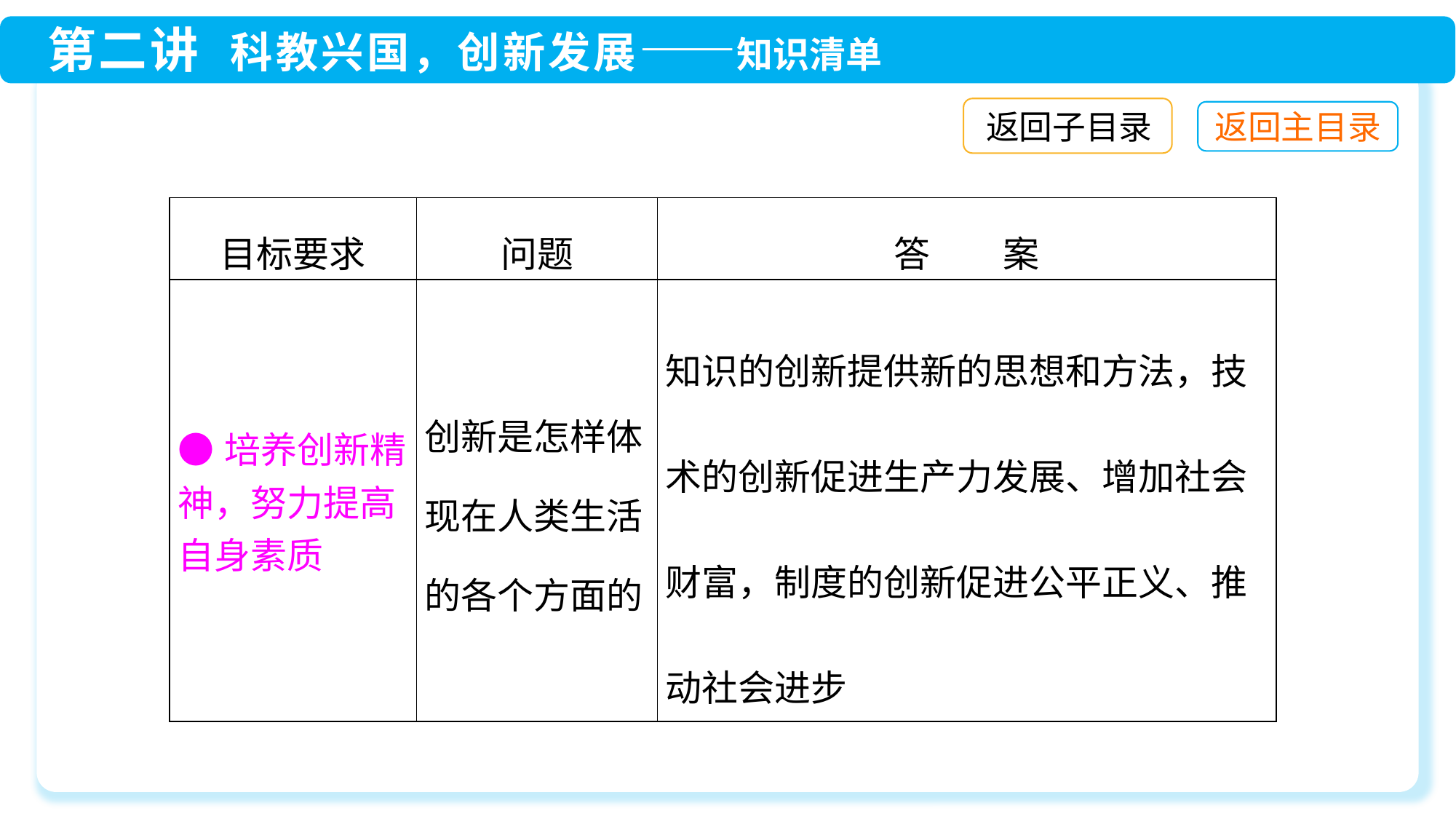

返回子目录
| 目标要求 | 问题 | 答　　案 |
| --- | --- | --- |
| ●培养创新精神，努力提高自身素质 | 创新是怎样体现在人类生活的各个方面的 | 知识的创新提供新的思想和方法，技术的创新促进生产力发展、增加社会财富，制度的创新促进公平正义、推动社会进步 |